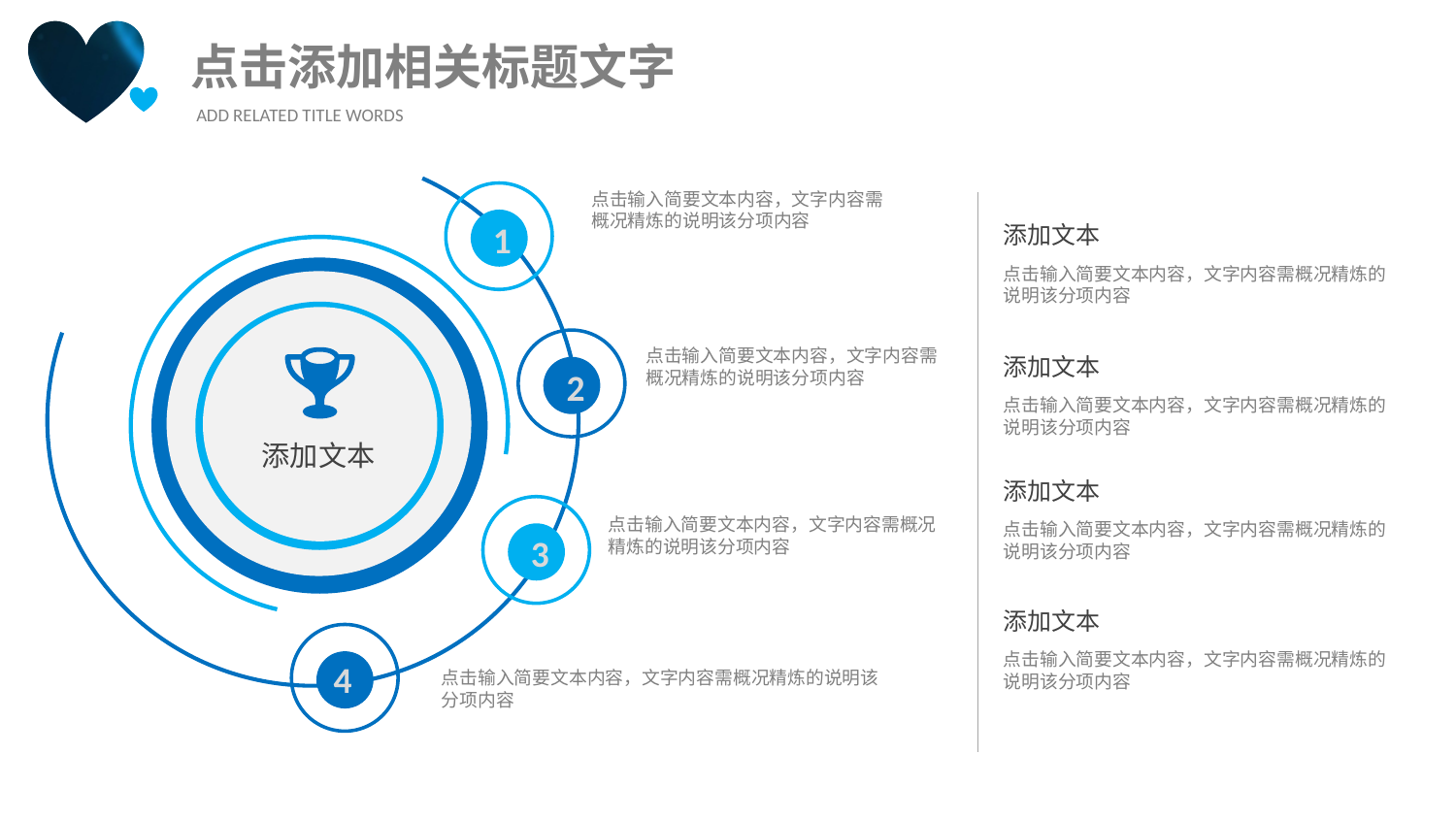

点击添加相关标题文字
ADD RELATED TITLE WORDS

点击输入简要文本内容，文字内容需概况精炼的说明该分项内容

1
添加文本

点击输入简要文本内容，文字内容需概况精炼的说明该分项内容

点击输入简要文本内容，文字内容需概况精炼的说明该分项内容
添加文本

2
点击输入简要文本内容，文字内容需概况精炼的说明该分项内容
添加文本
添加文本

点击输入简要文本内容，文字内容需概况精炼的说明该分项内容
点击输入简要文本内容，文字内容需概况精炼的说明该分项内容

3
添加文本

点击输入简要文本内容，文字内容需概况精炼的说明该分项内容
4

点击输入简要文本内容，文字内容需概况精炼的说明该分项内容